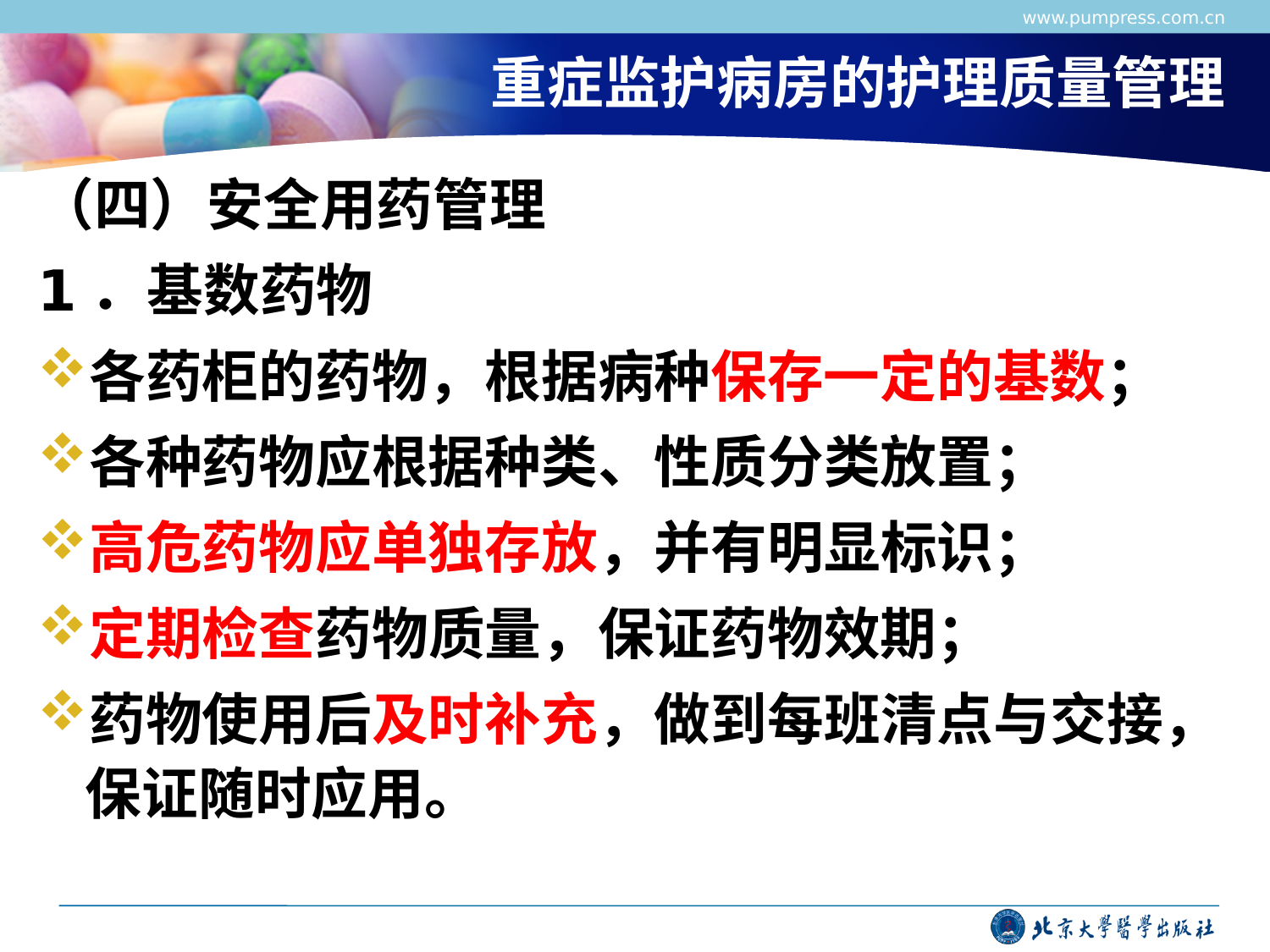

www.pumpress.com.cn
# 重症监护病房的护理质量管理
（四）安全用药管理
1．基数药物
各药柜的药物，根据病种保存一定的基数；
各种药物应根据种类、性质分类放置；
高危药物应单独存放，并有明显标识；
定期检查药物质量，保证药物效期；
药物使用后及时补充，做到每班清点与交接，保证随时应用。